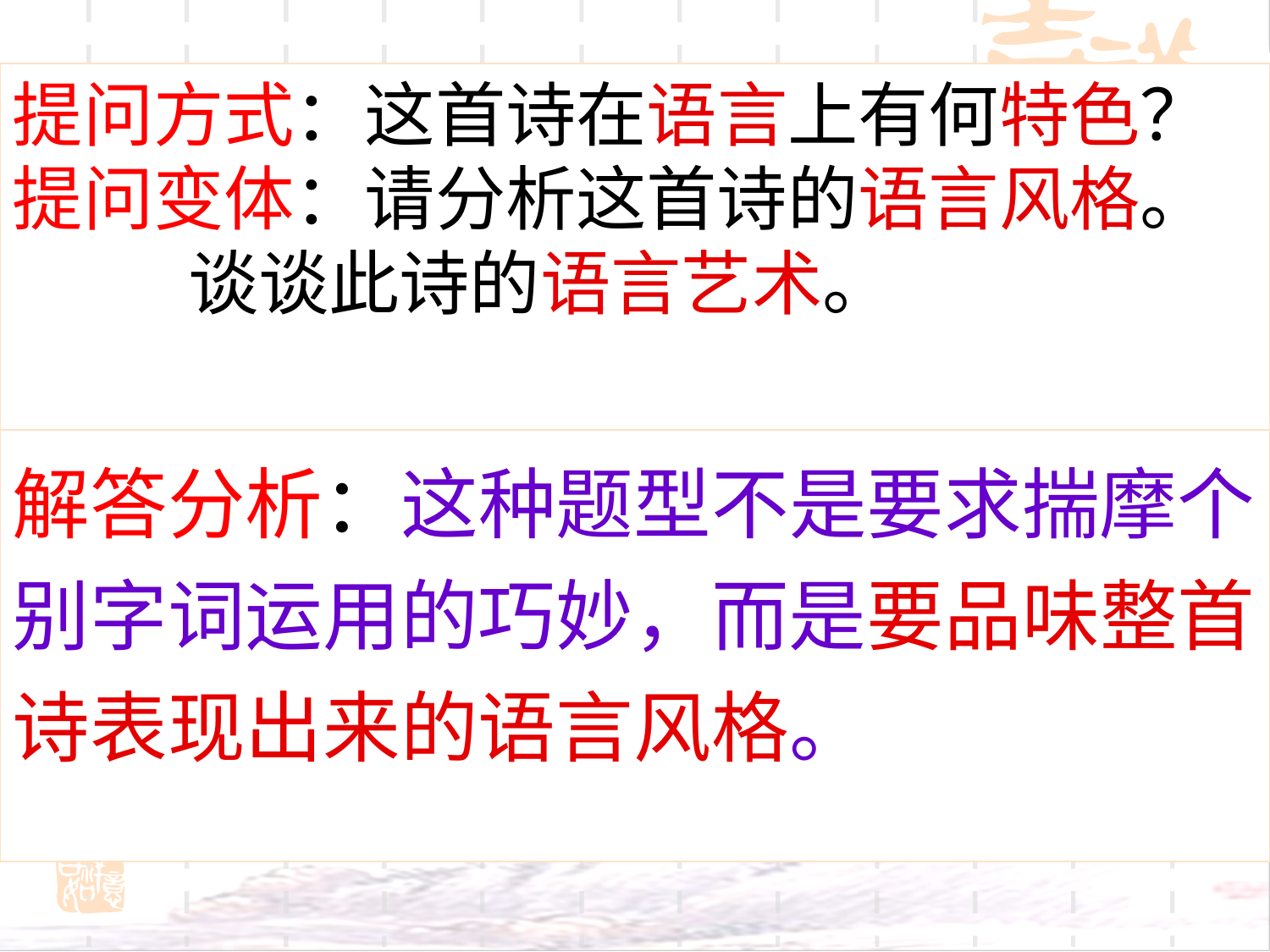

提问方式：这首诗在语言上有何特色？
提问变体：请分析这首诗的语言风格。
          谈谈此诗的语言艺术。

解答分析：这种题型不是要求揣摩个别字词运用的巧妙，而是要品味整首诗表现出来的语言风格。